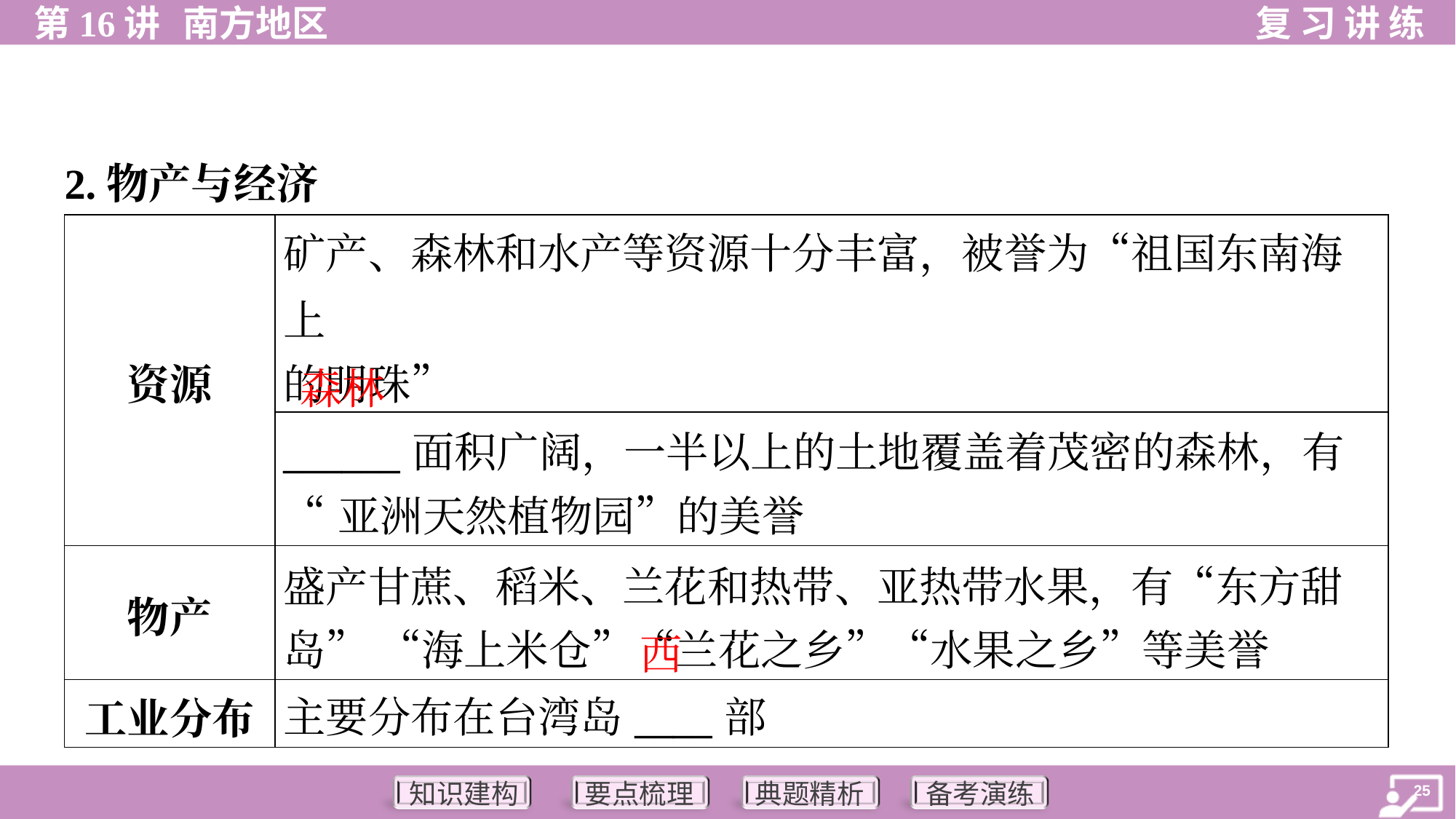

2.物产与经济
| 资源 | 矿产、森林和水产等资源十分丰富，被誉为“祖国东南海上 的明珠” |
| --- | --- |
|  | \_\_\_\_\_\_面积广阔，一半以上的土地覆盖着茂密的森林，有 “亚洲天然植物园”的美誉 |
| 物产 | 盛产甘蔗、稻米、兰花和热带、亚热带水果，有“东方甜 岛” “海上米仓”“兰花之乡”“水果之乡”等美誉 |
| 工业分布 | 主要分布在台湾岛\_\_\_\_部 |
森林
西